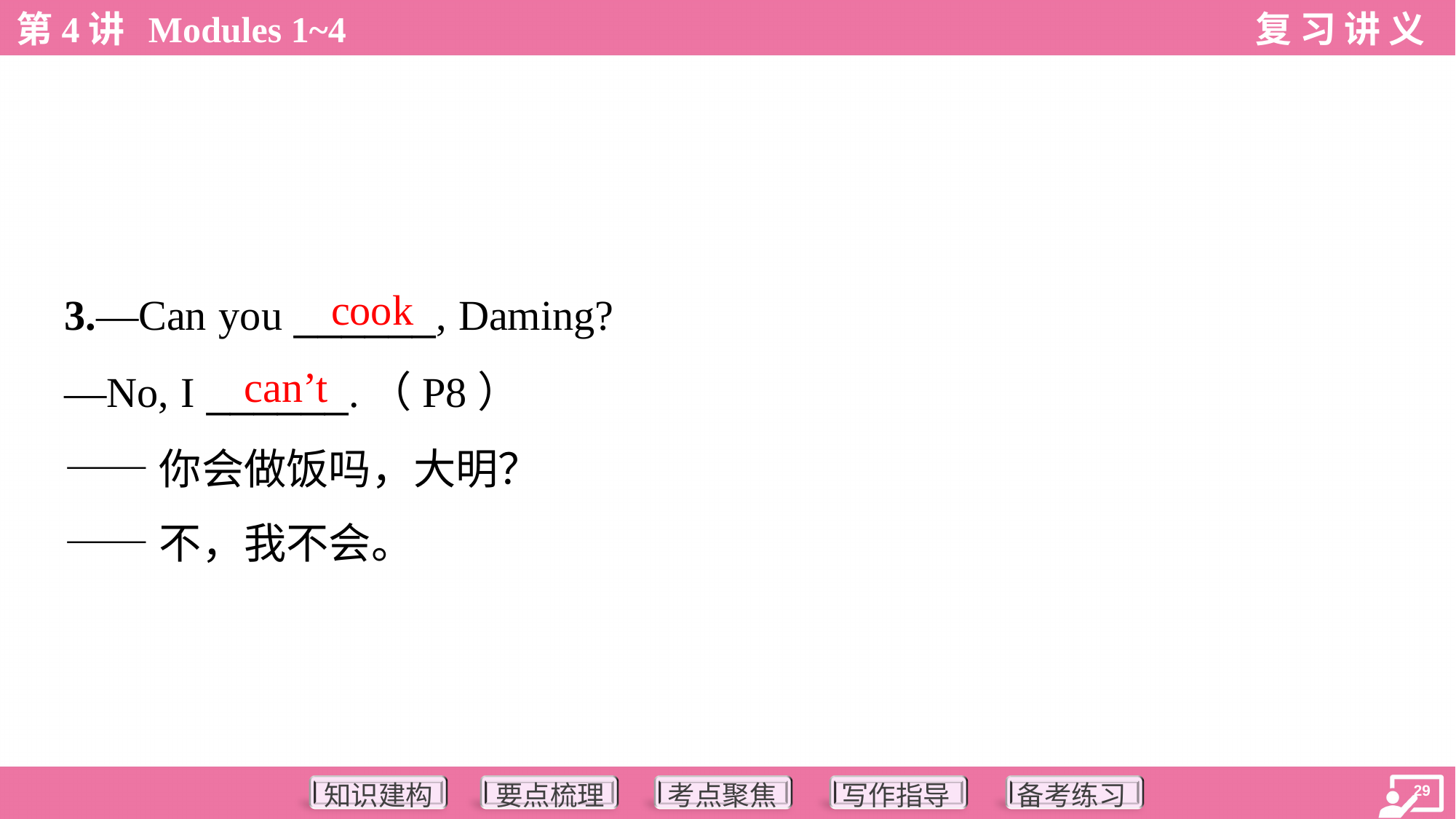

cook
3.—Can you ______, Daming?
—No, I ______.（P8）
——你会做饭吗，大明？
——不，我不会。
can’t